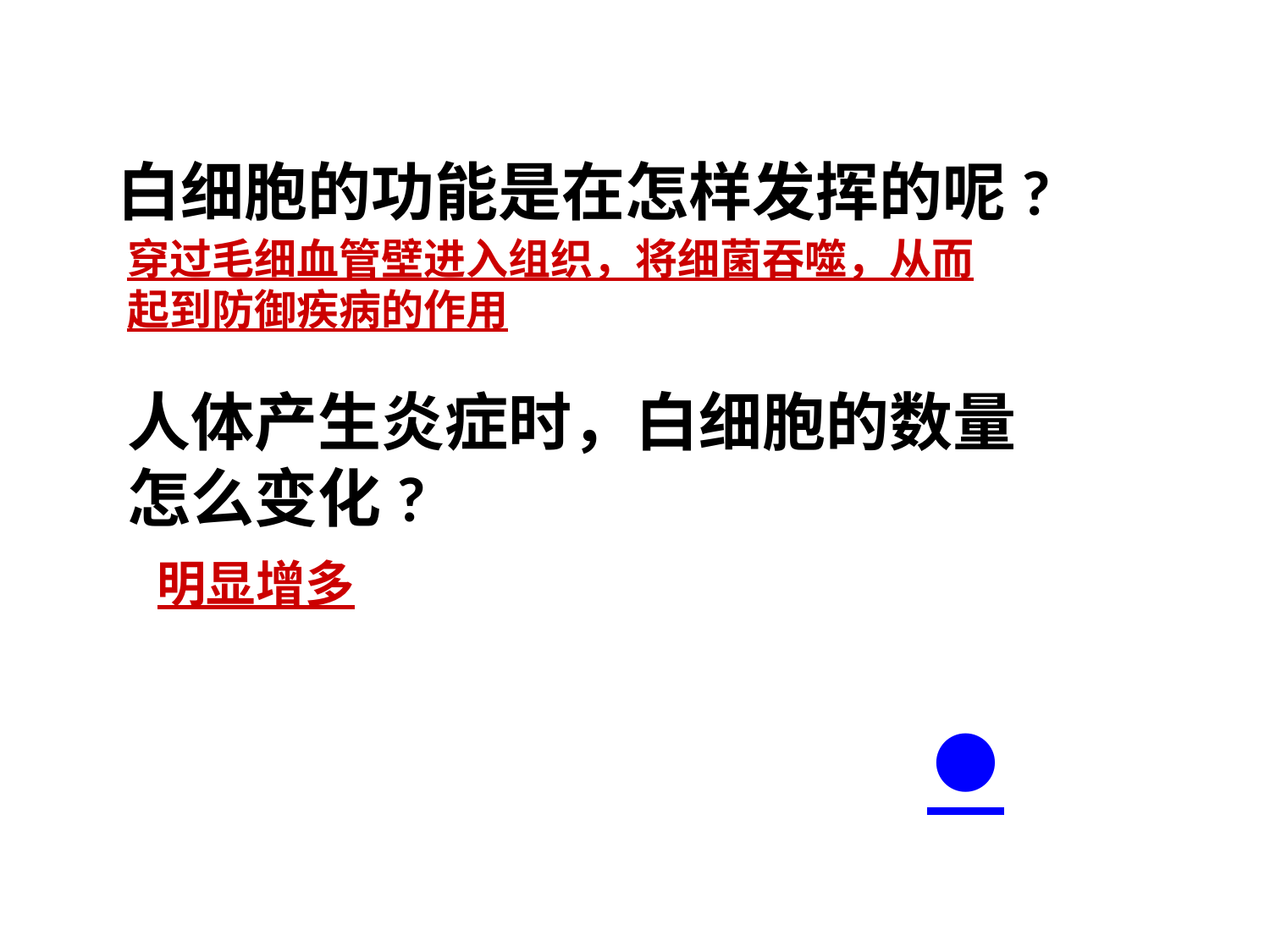

白细胞的功能是在怎样发挥的呢?
穿过毛细血管壁进入组织，将细菌吞噬，从而起到防御疾病的作用
人体产生炎症时，白细胞的数量怎么变化?
明显增多
●